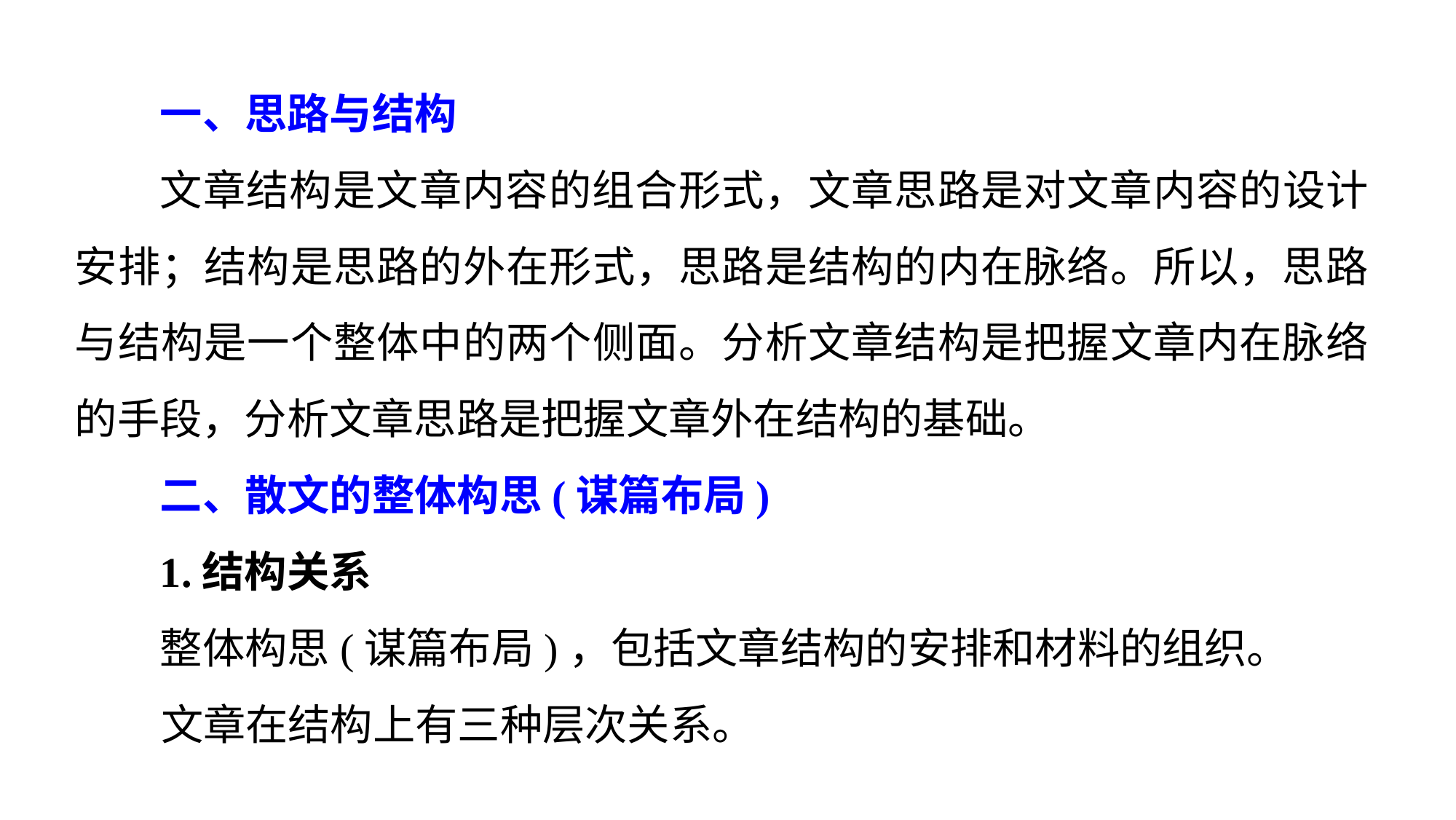

一、思路与结构
文章结构是文章内容的组合形式，文章思路是对文章内容的设计安排；结构是思路的外在形式，思路是结构的内在脉络。所以，思路与结构是一个整体中的两个侧面。分析文章结构是把握文章内在脉络的手段，分析文章思路是把握文章外在结构的基础。
二、散文的整体构思(谋篇布局)
1.结构关系
整体构思(谋篇布局)，包括文章结构的安排和材料的组织。
文章在结构上有三种层次关系。